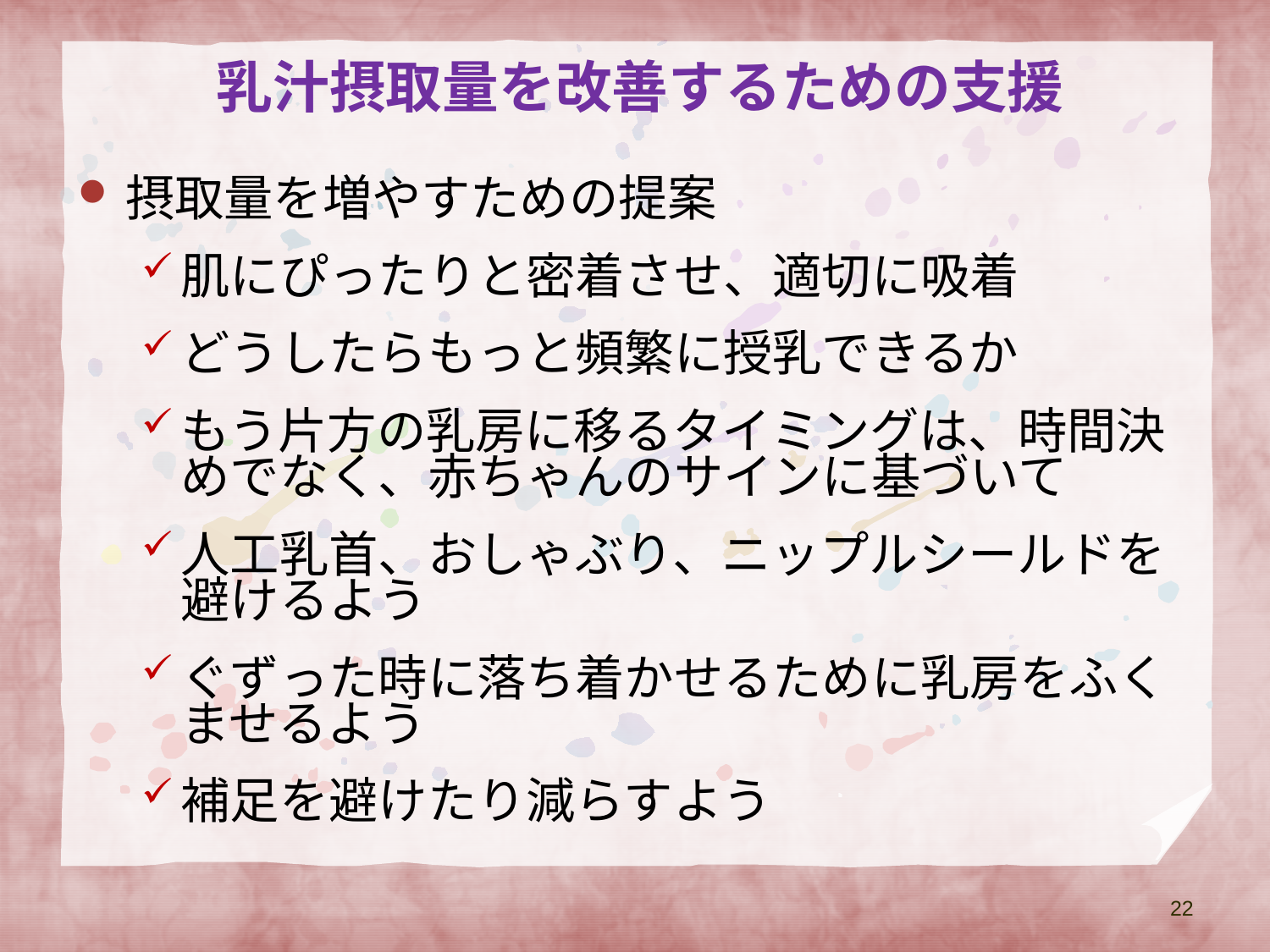

# 乳汁摂取量を改善するための支援
摂取量を増やすための提案
肌にぴったりと密着させ、適切に吸着
どうしたらもっと頻繁に授乳できるか
もう片方の乳房に移るタイミングは、時間決めでなく、赤ちゃんのサインに基づいて
人工乳首、おしゃぶり、ニップルシールドを避けるよう
ぐずった時に落ち着かせるために乳房をふくませるよう
補足を避けたり減らすよう
22